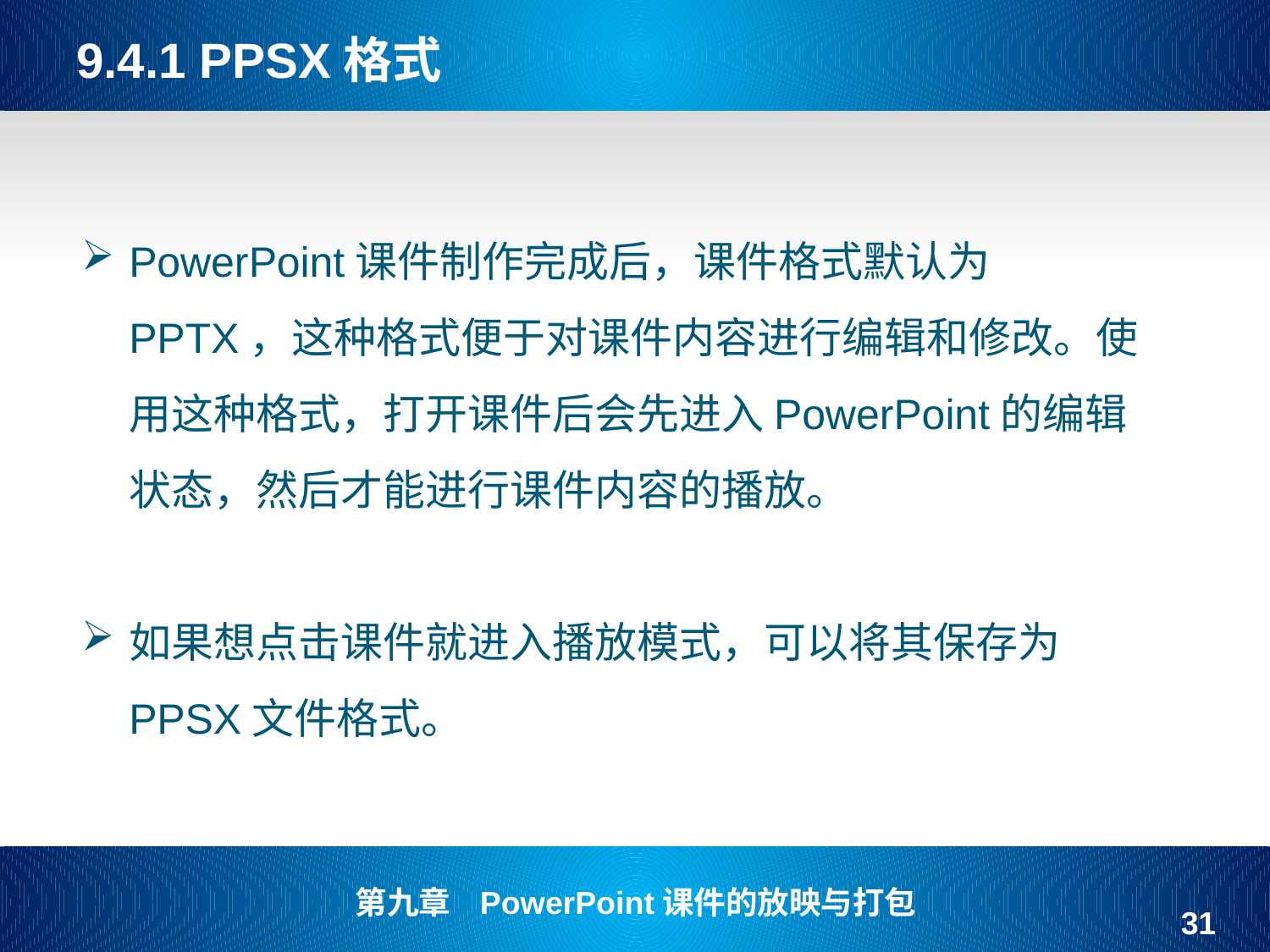

# 9.4.1 PPSX格式
PowerPoint课件制作完成后，课件格式默认为PPTX，这种格式便于对课件内容进行编辑和修改。使用这种格式，打开课件后会先进入PowerPoint的编辑状态，然后才能进行课件内容的播放。

如果想点击课件就进入播放模式，可以将其保存为PPSX文件格式。

31